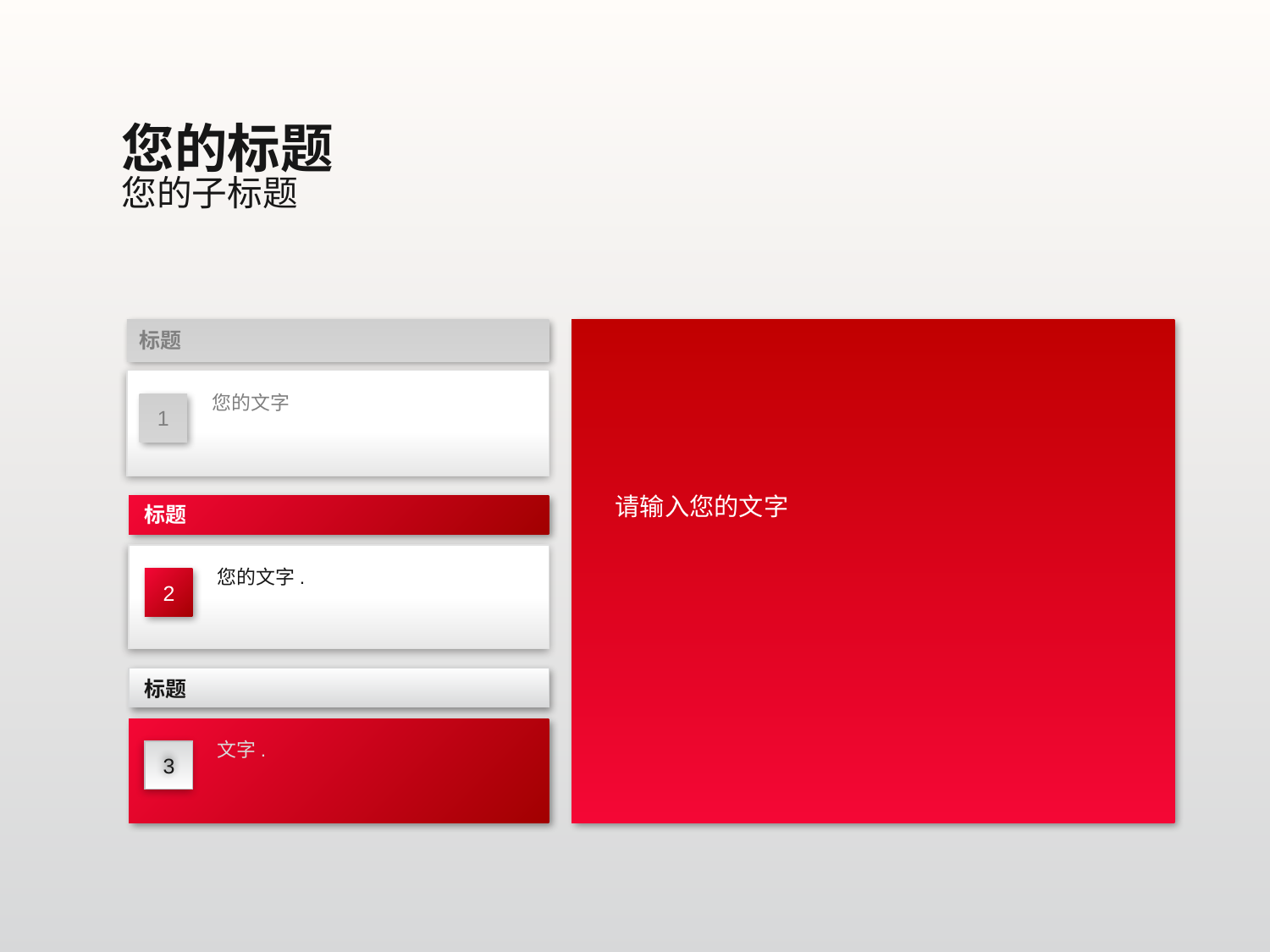

您的标题
您的子标题

标题
请输入您的文字

您的文字
1

标题

您的文字.

2

标题

文字.

3